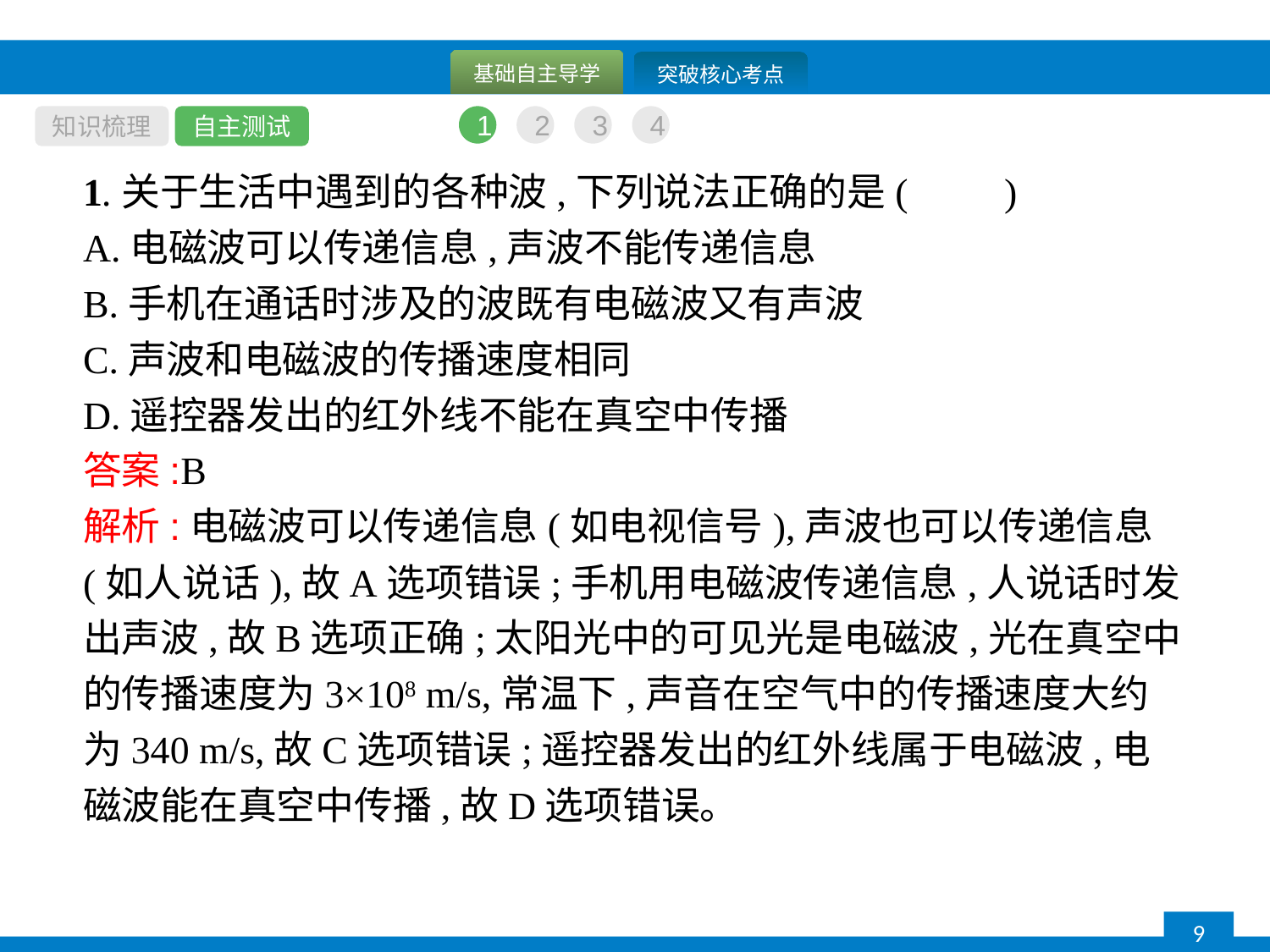

知识梳理
自主测试
1
2
3
4
1.关于生活中遇到的各种波,下列说法正确的是(　　)
A.电磁波可以传递信息,声波不能传递信息
B.手机在通话时涉及的波既有电磁波又有声波
C.声波和电磁波的传播速度相同
D.遥控器发出的红外线不能在真空中传播
答案:B
解析:电磁波可以传递信息(如电视信号),声波也可以传递信息(如人说话),故A选项错误;手机用电磁波传递信息,人说话时发出声波,故B选项正确;太阳光中的可见光是电磁波,光在真空中的传播速度为3×108 m/s,常温下,声音在空气中的传播速度大约为340 m/s,故C选项错误;遥控器发出的红外线属于电磁波,电磁波能在真空中传播,故D选项错误。